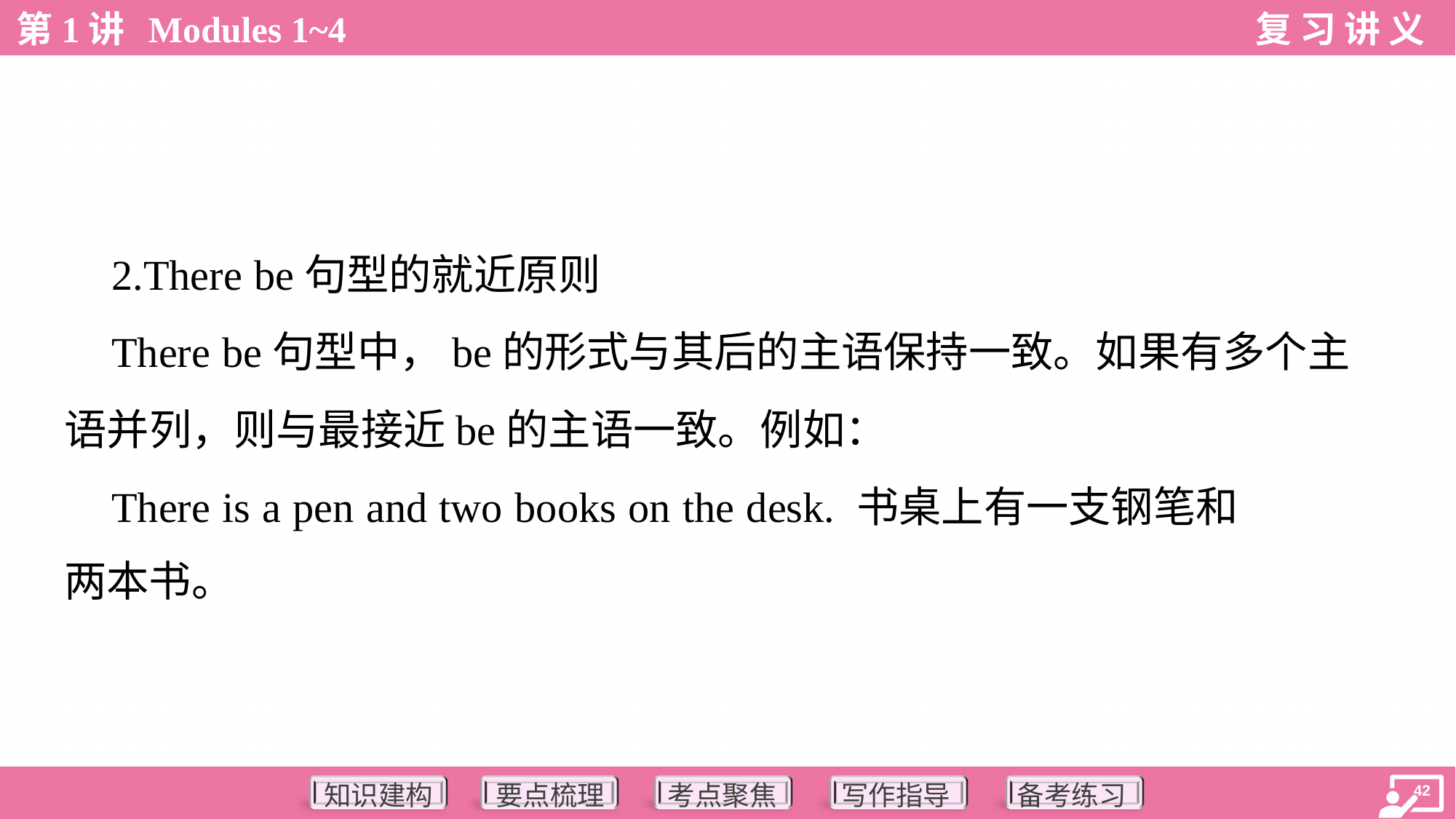

2.There be句型的就近原则
    There be句型中，be的形式与其后的主语保持一致。如果有多个主
语并列，则与最接近be的主语一致。例如：
    There is a pen and two books on the desk. 书桌上有一支钢笔和
两本书。